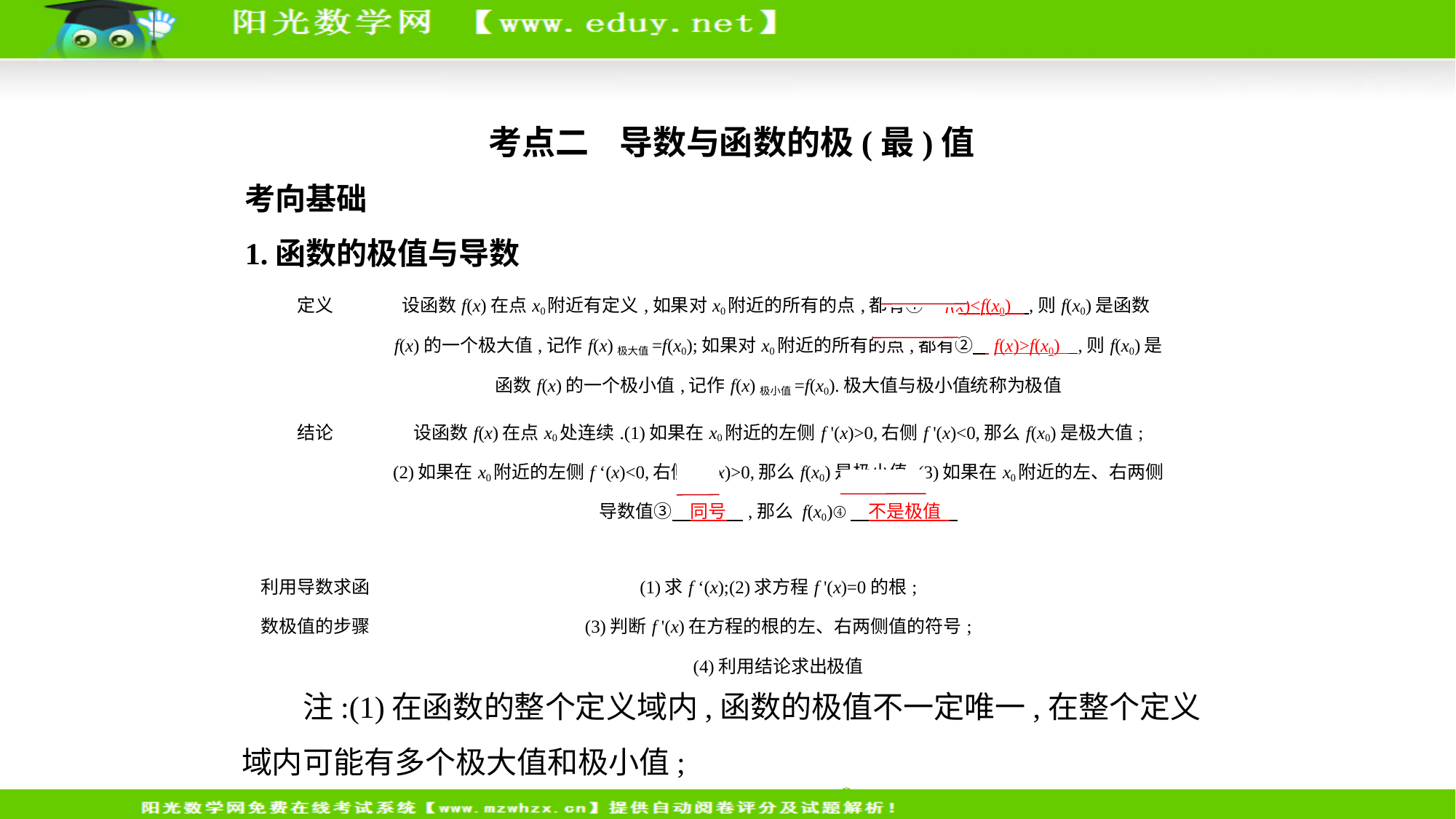

考点二    导数与函数的极(最)值
考向基础
1.函数的极值与导数
| 定义 | 设函数f(x)在点x0附近有定义,如果对x0附近的所有的点,都有①    f(x)<f(x0)    ,则f(x0)是函数f(x)的一个极大值,记作f(x)极大值=f(x0);如果对x0附近的所有的点,都有②    f(x)>f(x0)    ,则f(x0)是函数f(x)的一个极小值,记作f(x)极小值=f(x0).极大值与极小值统称为极值 |
| --- | --- |
| 结论 | 设函数f(x)在点x0处连续.(1)如果在x0附近的左侧f '(x)>0,右侧f '(x)<0,那么f(x0)是极大值; (2)如果在x0附近的左侧f ‘(x)<0,右侧f ’(x)>0,那么f(x0)是极小值;(3)如果在x0附近的左、右两侧导数值③　同号    ,那么 f(x0)④　不是极值 |
| 利用导数求函 数极值的步骤 | (1)求f ‘(x);(2)求方程f '(x)=0的根; (3)判断f '(x)在方程的根的左、右两侧值的符号; (4)利用结论求出极值 |

　　注:(1)在函数的整个定义域内,函数的极值不一定唯一,在整个定义
域内可能有多个极大值和极小值;